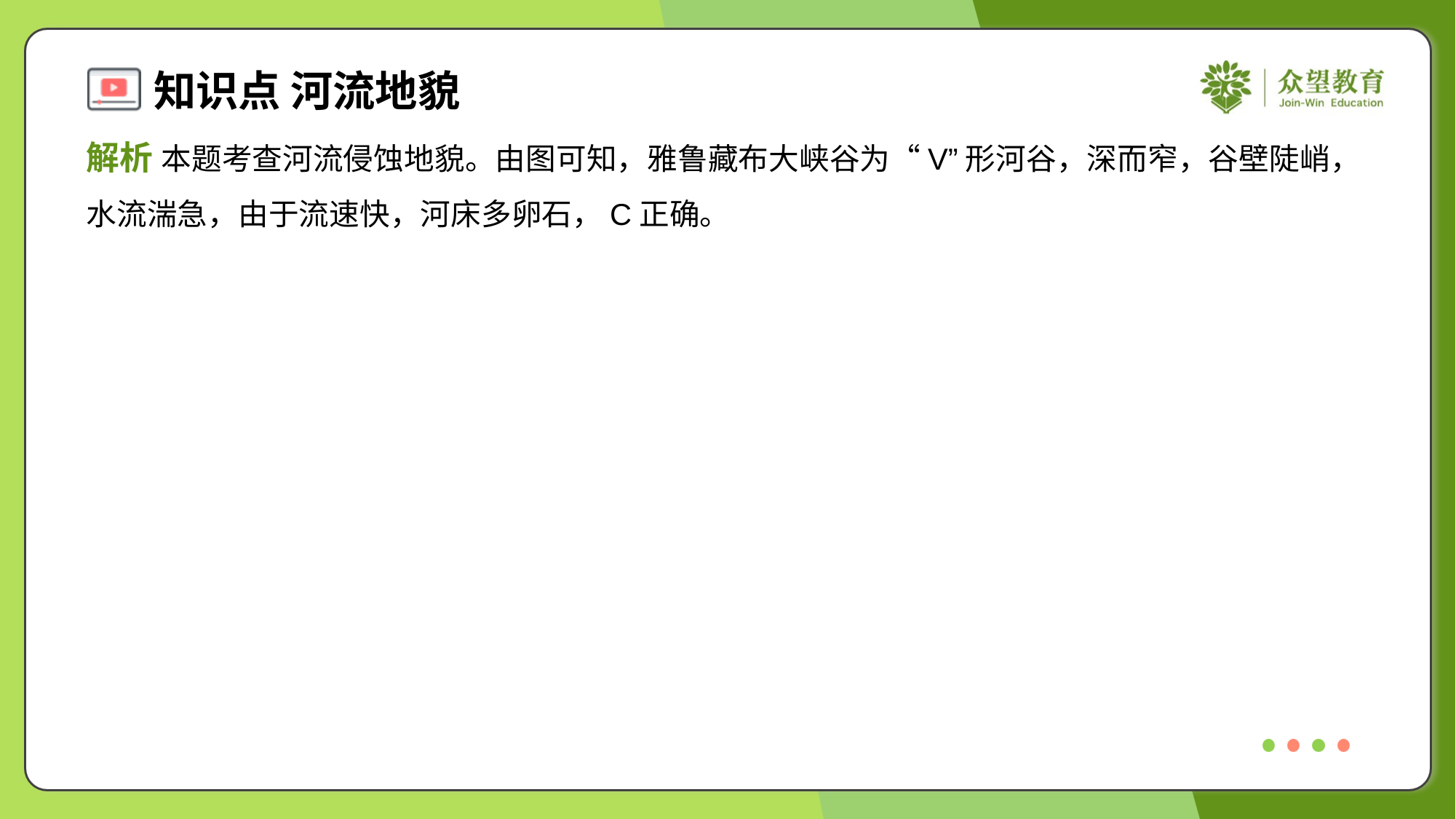

解析 本题考查河流侵蚀地貌。由图可知，雅鲁藏布大峡谷为“V”形河谷，深而窄，谷壁陡峭，
水流湍急，由于流速快，河床多卵石，C正确。